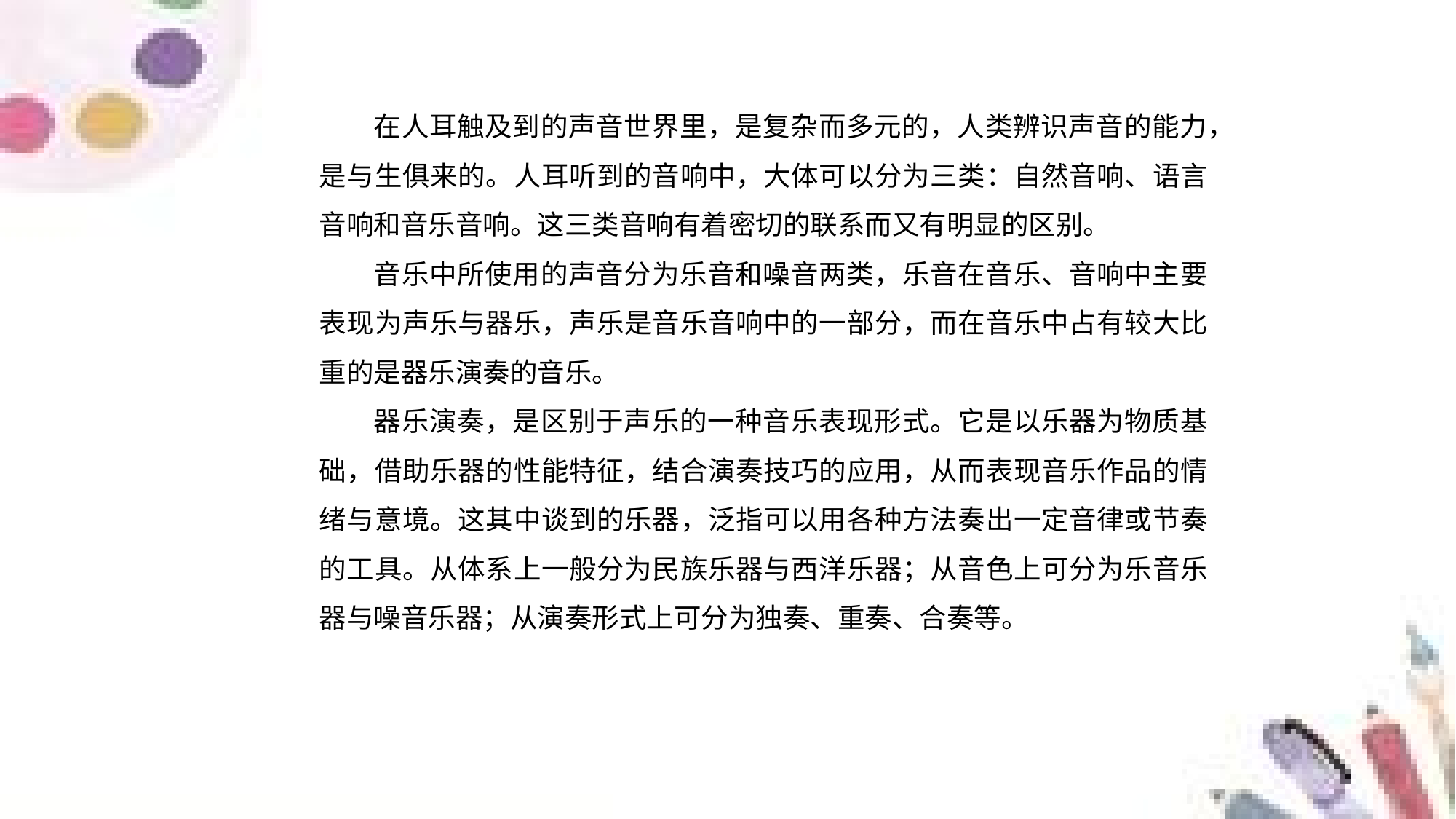

在人耳触及到的声音世界里，是复杂而多元的，人类辨识声音的能力，是与生俱来的。人耳听到的音响中，大体可以分为三类：自然音响、语言音响和音乐音响。这三类音响有着密切的联系而又有明显的区别。
音乐中所使用的声音分为乐音和噪音两类，乐音在音乐、音响中主要表现为声乐与器乐，声乐是音乐音响中的一部分，而在音乐中占有较大比重的是器乐演奏的音乐。
器乐演奏，是区别于声乐的一种音乐表现形式。它是以乐器为物质基础，借助乐器的性能特征，结合演奏技巧的应用，从而表现音乐作品的情绪与意境。这其中谈到的乐器，泛指可以用各种方法奏出一定音律或节奏的工具。从体系上一般分为民族乐器与西洋乐器；从音色上可分为乐音乐器与噪音乐器；从演奏形式上可分为独奏、重奏、合奏等。
6